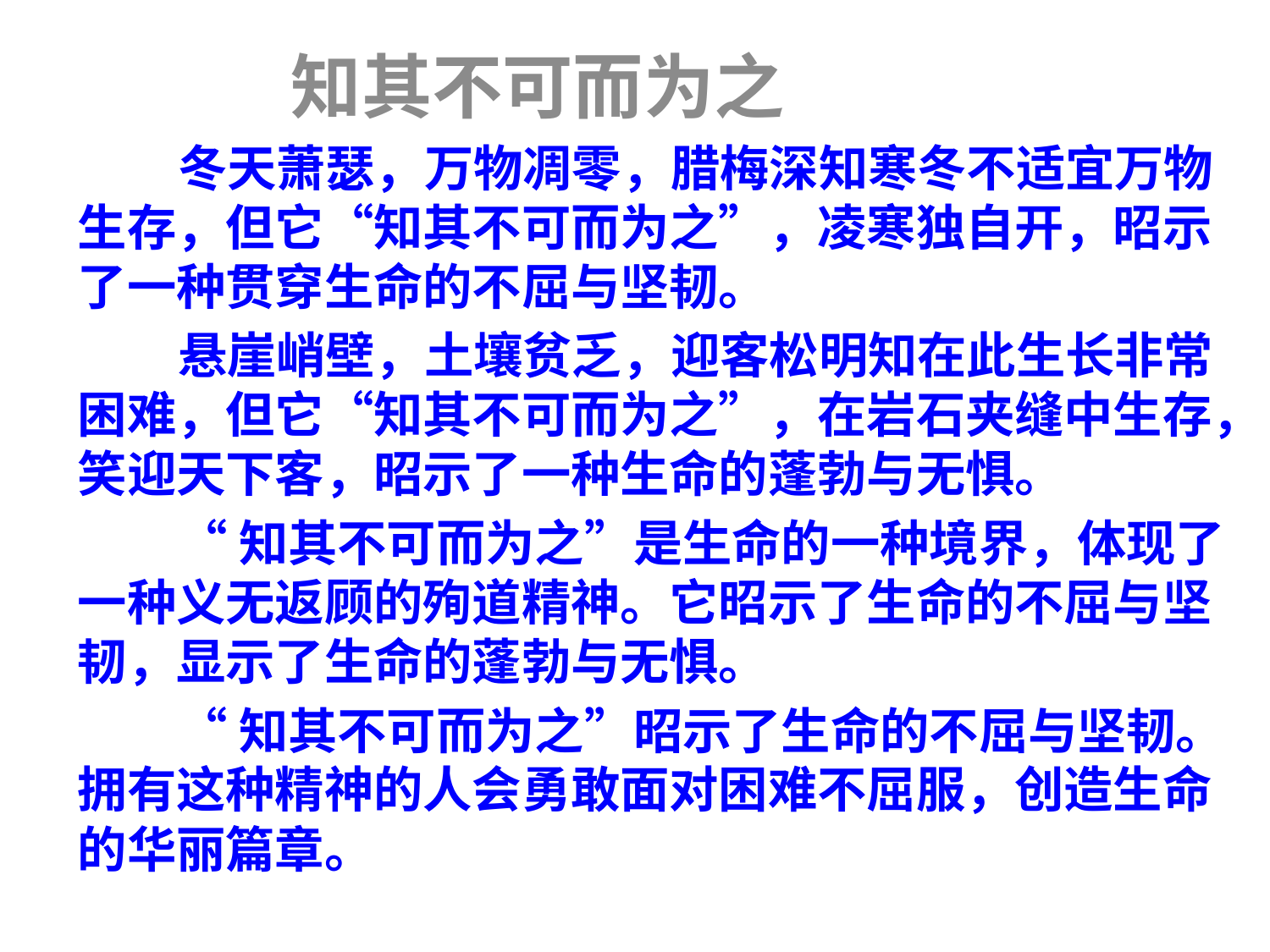

知其不可而为之
冬天萧瑟，万物凋零，腊梅深知寒冬不适宜万物生存，但它“知其不可而为之”，凌寒独自开，昭示了一种贯穿生命的不屈与坚韧。
悬崖峭壁，土壤贫乏，迎客松明知在此生长非常困难，但它“知其不可而为之”，在岩石夹缝中生存，笑迎天下客，昭示了一种生命的蓬勃与无惧。
“知其不可而为之”是生命的一种境界，体现了一种义无返顾的殉道精神。它昭示了生命的不屈与坚韧，显示了生命的蓬勃与无惧。
“知其不可而为之”昭示了生命的不屈与坚韧。拥有这种精神的人会勇敢面对困难不屈服，创造生命的华丽篇章。